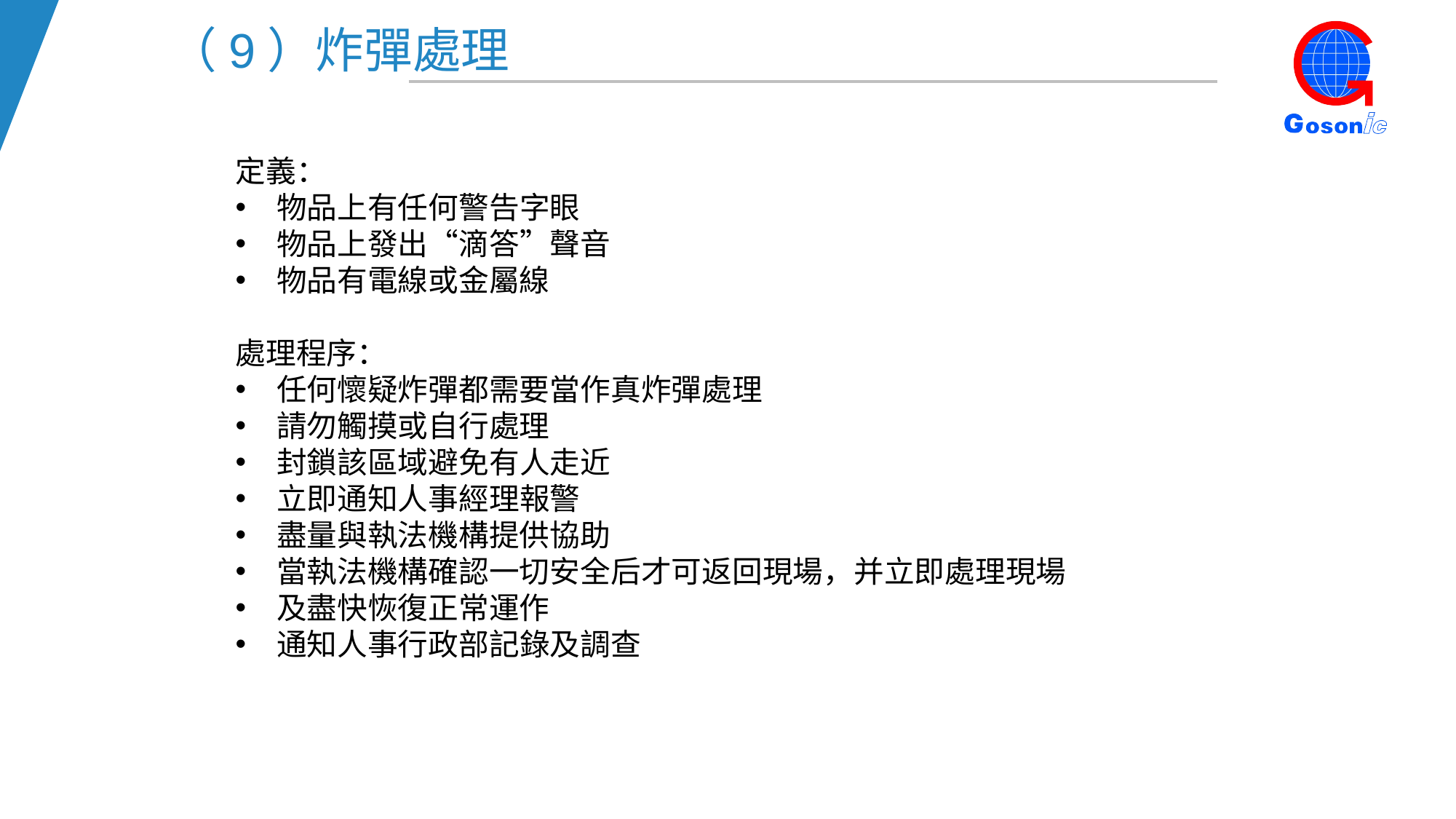

（9）炸彈處理
定義：
物品上有任何警告字眼
物品上發出“滴答”聲音
物品有電線或金屬線

處理程序：
任何懷疑炸彈都需要當作真炸彈處理
請勿觸摸或自行處理
封鎖該區域避免有人走近
立即通知人事經理報警
盡量與執法機構提供協助
當執法機構確認一切安全后才可返回現場，并立即處理現場
及盡快恢復正常運作
通知人事行政部記錄及調查